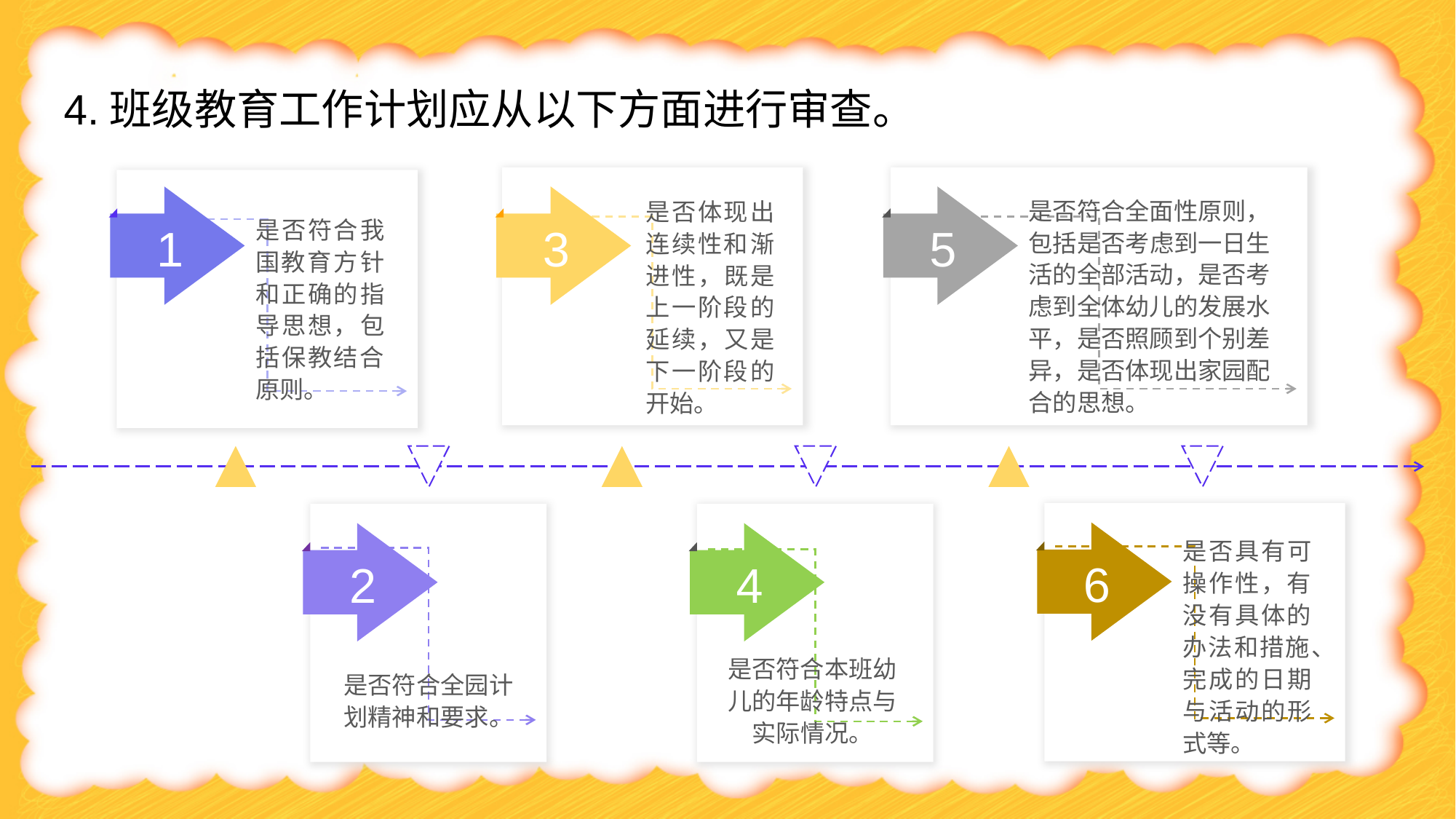

4.班级教育工作计划应从以下方面进行审查。

是否符合全面性原则，包括是否考虑到一日生活的全部活动，是否考虑到全体幼儿的发展水平，是否照顾到个别差异，是否体现出家园配合的思想。
是否体现出连续性和渐进性，既是上一阶段的延续，又是下一阶段的开始。
是否符合我国教育方针和正确的指导思想，包括保教结合原则。

1
3
5

是否具有可操作性，有没有具体的办法和措施、完成的日期与活动的形式等。

6
2
4
是否符合本班幼儿的年龄特点与实际情况。
是否符合全园计划精神和要求。